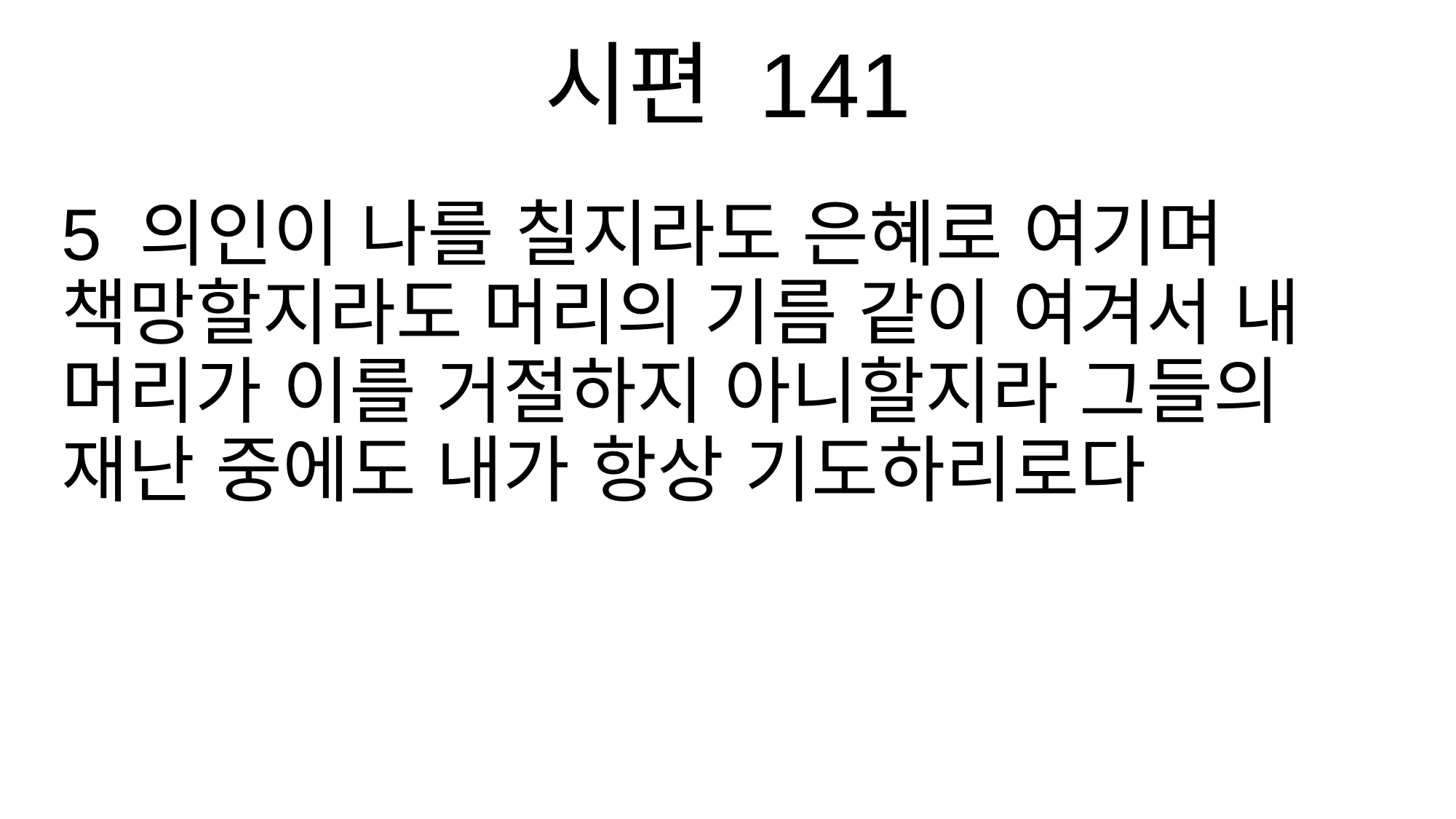

시편 141
5 의인이 나를 칠지라도 은혜로 여기며 책망할지라도 머리의 기름 같이 여겨서 내 머리가 이를 거절하지 아니할지라 그들의 재난 중에도 내가 항상 기도하리로다